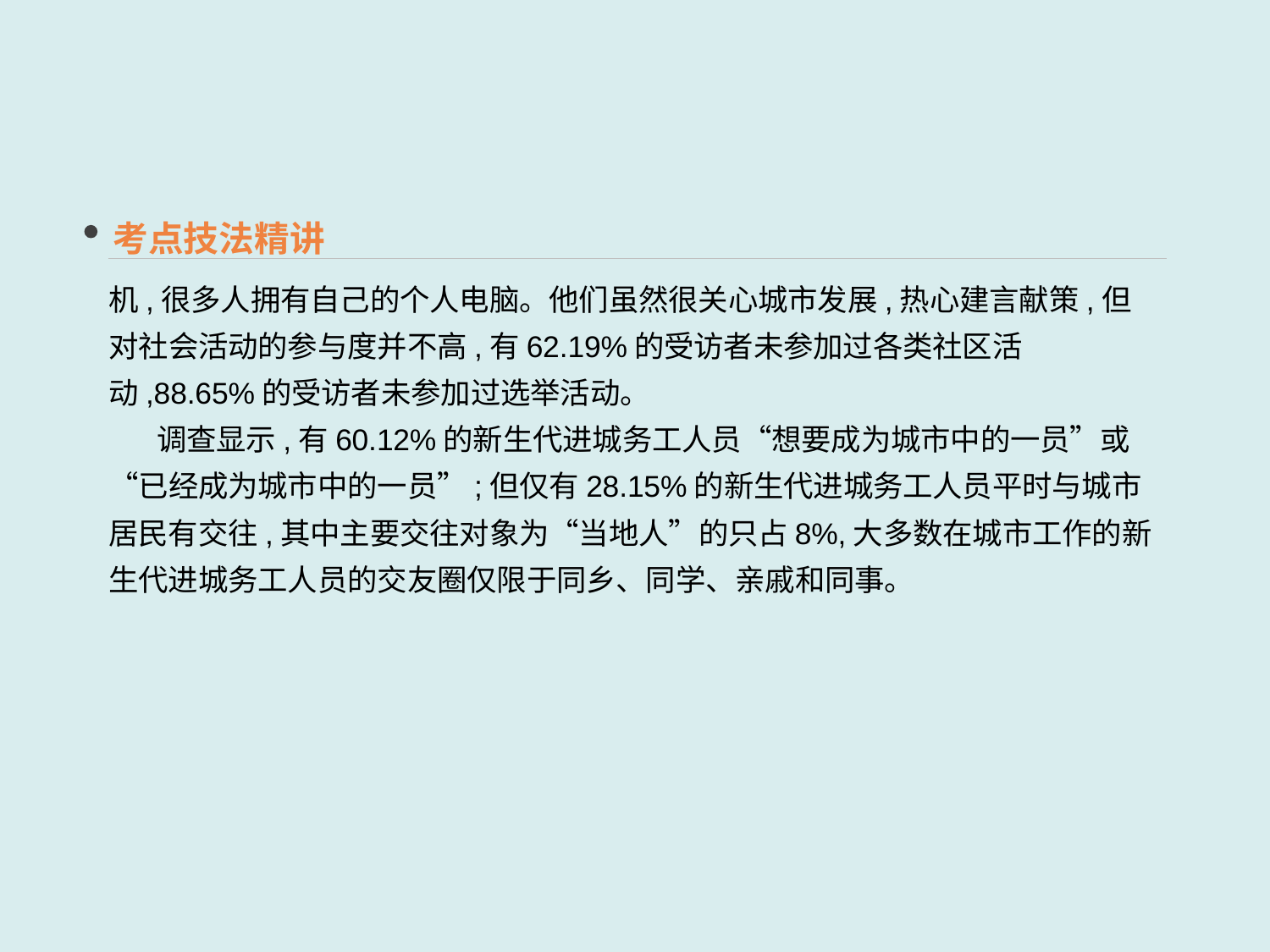

考点技法精讲

机,很多人拥有自己的个人电脑。他们虽然很关心城市发展,热心建言献策,但对社会活动的参与度并不高,有62.19%的受访者未参加过各类社区活动,88.65%的受访者未参加过选举活动。
      调查显示,有60.12%的新生代进城务工人员“想要成为城市中的一员”或“已经成为城市中的一员”;但仅有28.15%的新生代进城务工人员平时与城市居民有交往,其中主要交往对象为“当地人”的只占8%,大多数在城市工作的新生代进城务工人员的交友圈仅限于同乡、同学、亲戚和同事。